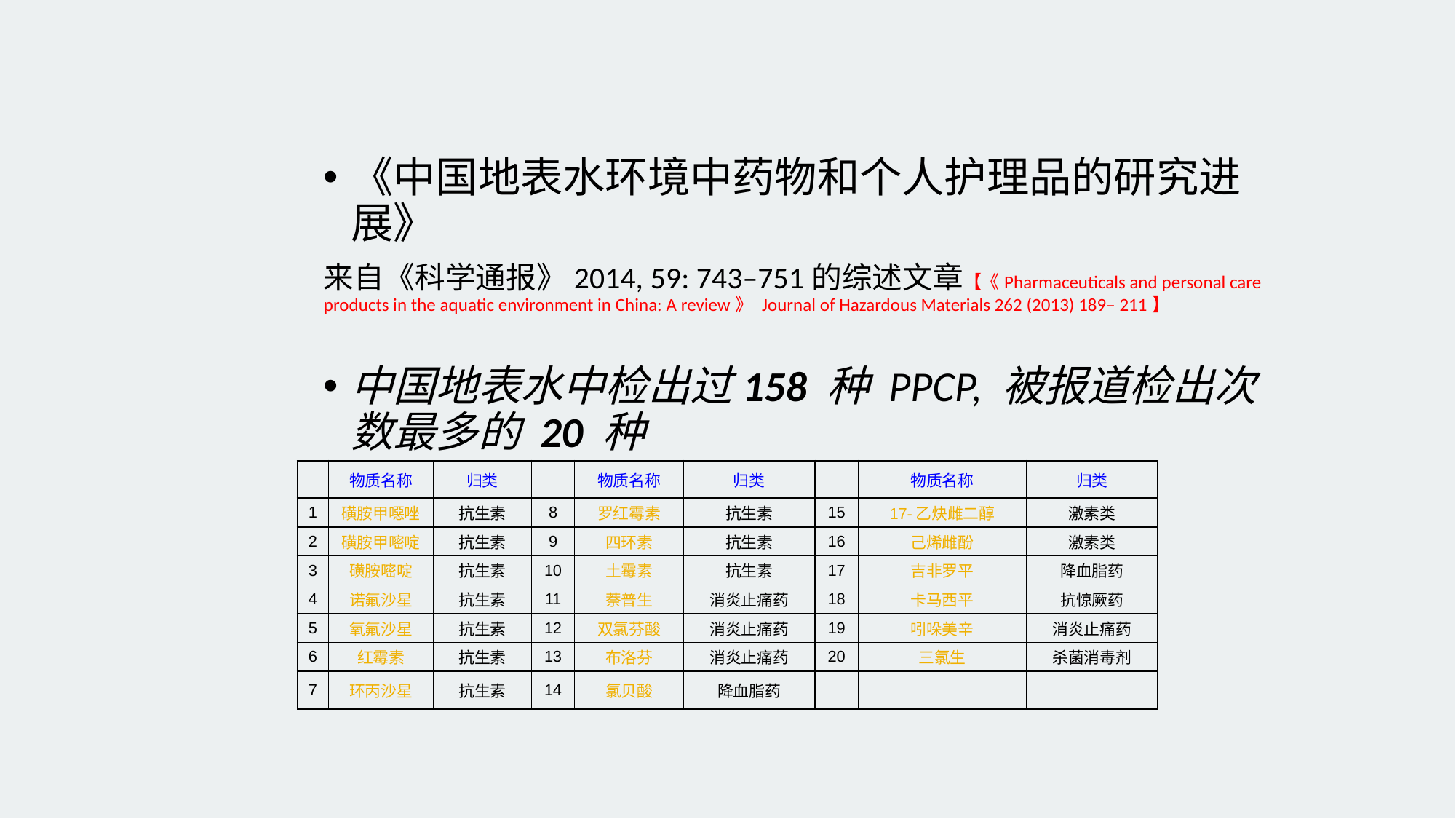

《中国地表水环境中药物和个人护理品的研究进展》
来自《科学通报》2014, 59: 743–751的综述文章【《Pharmaceuticals and personal care products in the aquatic environment in China: A review》 Journal of Hazardous Materials 262 (2013) 189– 211】

中国地表水中检出过158 种 PPCP, 被报道检出次数最多的 20 种

|  | 物质名称 | 归类 |  | 物质名称 | 归类 |  | 物质名称 | 归类 |
| --- | --- | --- | --- | --- | --- | --- | --- | --- |
| 1 | 磺胺甲噁唑 | 抗生素 | 8 | 罗红霉素 | 抗生素 | 15 | 17-乙炔雌二醇 | 激素类 |
| 2 | 磺胺甲嘧啶 | 抗生素 | 9 | 四环素 | 抗生素 | 16 | 己烯雌酚 | 激素类 |
| 3 | 磺胺嘧啶 | 抗生素 | 10 | 土霉素 | 抗生素 | 17 | 吉非罗平 | 降血脂药 |
| 4 | 诺氟沙星 | 抗生素 | 11 | 萘普生 | 消炎止痛药 | 18 | 卡马西平 | 抗惊厥药 |
| 5 | 氧氟沙星 | 抗生素 | 12 | 双氯芬酸 | 消炎止痛药 | 19 | 吲哚美辛 | 消炎止痛药 |
| 6 | 红霉素 | 抗生素 | 13 | 布洛芬 | 消炎止痛药 | 20 | 三氯生 | 杀菌消毒剂 |
| 7 | 环丙沙星 | 抗生素 | 14 | 氯贝酸 | 降血脂药 |  |  |  |